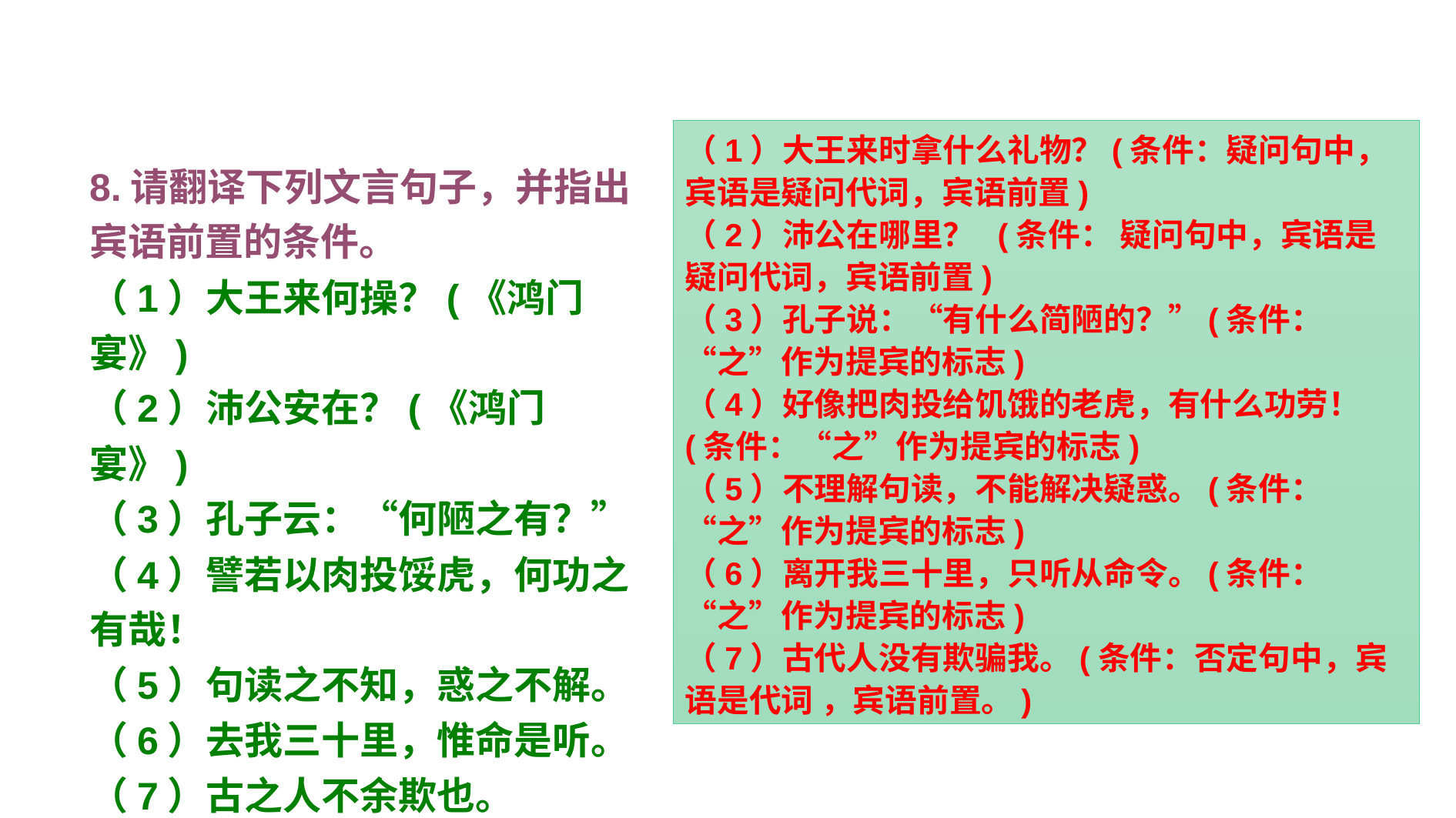

（1）大王来时拿什么礼物？(条件：疑问句中，宾语是疑问代词，宾语前置)
（2）沛公在哪里？  (条件： 疑问句中，宾语是疑问代词，宾语前置)
（3）孔子说：“有什么简陋的？”(条件：“之”作为提宾的标志)
（4）好像把肉投给饥饿的老虎，有什么功劳！(条件：“之”作为提宾的标志)
（5）不理解句读，不能解决疑惑。(条件：“之”作为提宾的标志)
（6）离开我三十里，只听从命令。(条件：“之”作为提宾的标志)
（7）古代人没有欺骗我。(条件：否定句中，宾语是代词 ，宾语前置。)
8.请翻译下列文言句子，并指出宾语前置的条件。
（1）大王来何操？(《鸿门宴》)
（2）沛公安在？(《鸿门宴》)
（3）孔子云：“何陋之有？”
（4）譬若以肉投馁虎，何功之有哉！
（5）句读之不知，惑之不解。
（6）去我三十里，惟命是听。
（7）古之人不余欺也。